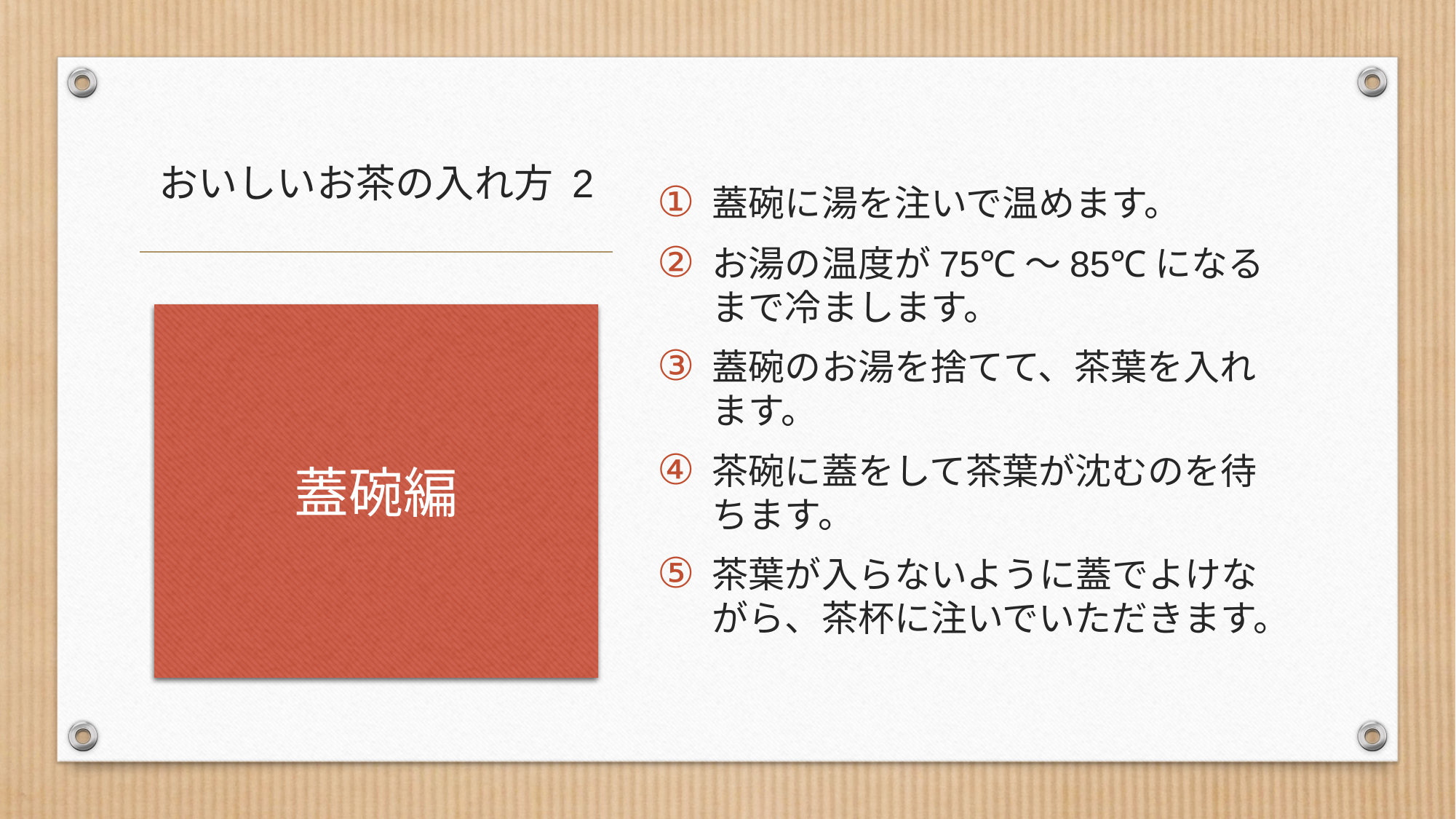

蓋碗に湯を注いで温めます。
お湯の温度が75℃～85℃になるまで冷まします。
蓋碗のお湯を捨てて、茶葉を入れます。
茶碗に蓋をして茶葉が沈むのを待ちます。
茶葉が入らないように蓋でよけながら、茶杯に注いでいただきます。
# おいしいお茶の入れ方 2
蓋碗編